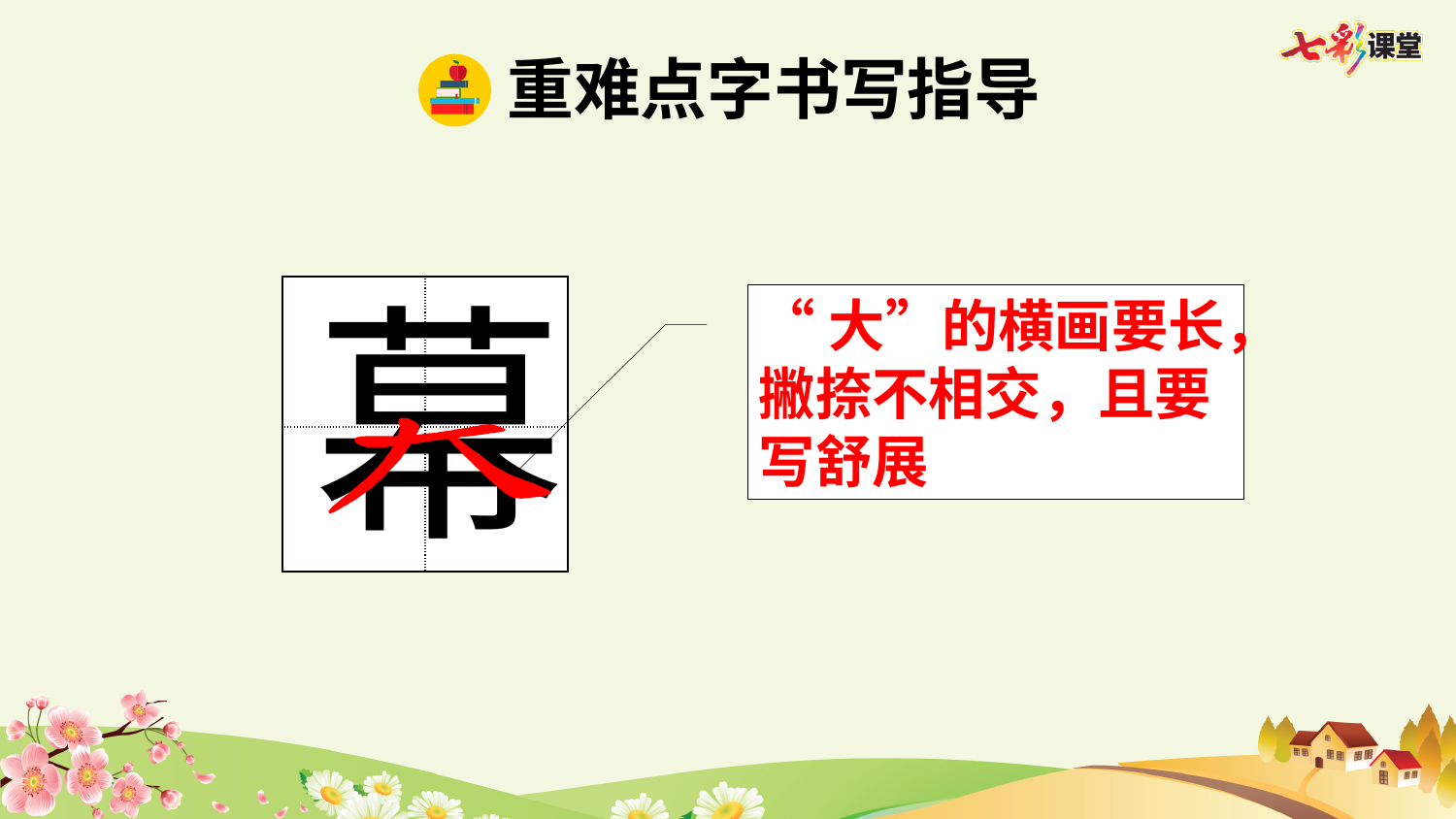

重难点字书写指导

幕
|  |  |
| --- | --- |
|  |  |
“大”的横画要长，撇捺不相交，且要写舒展